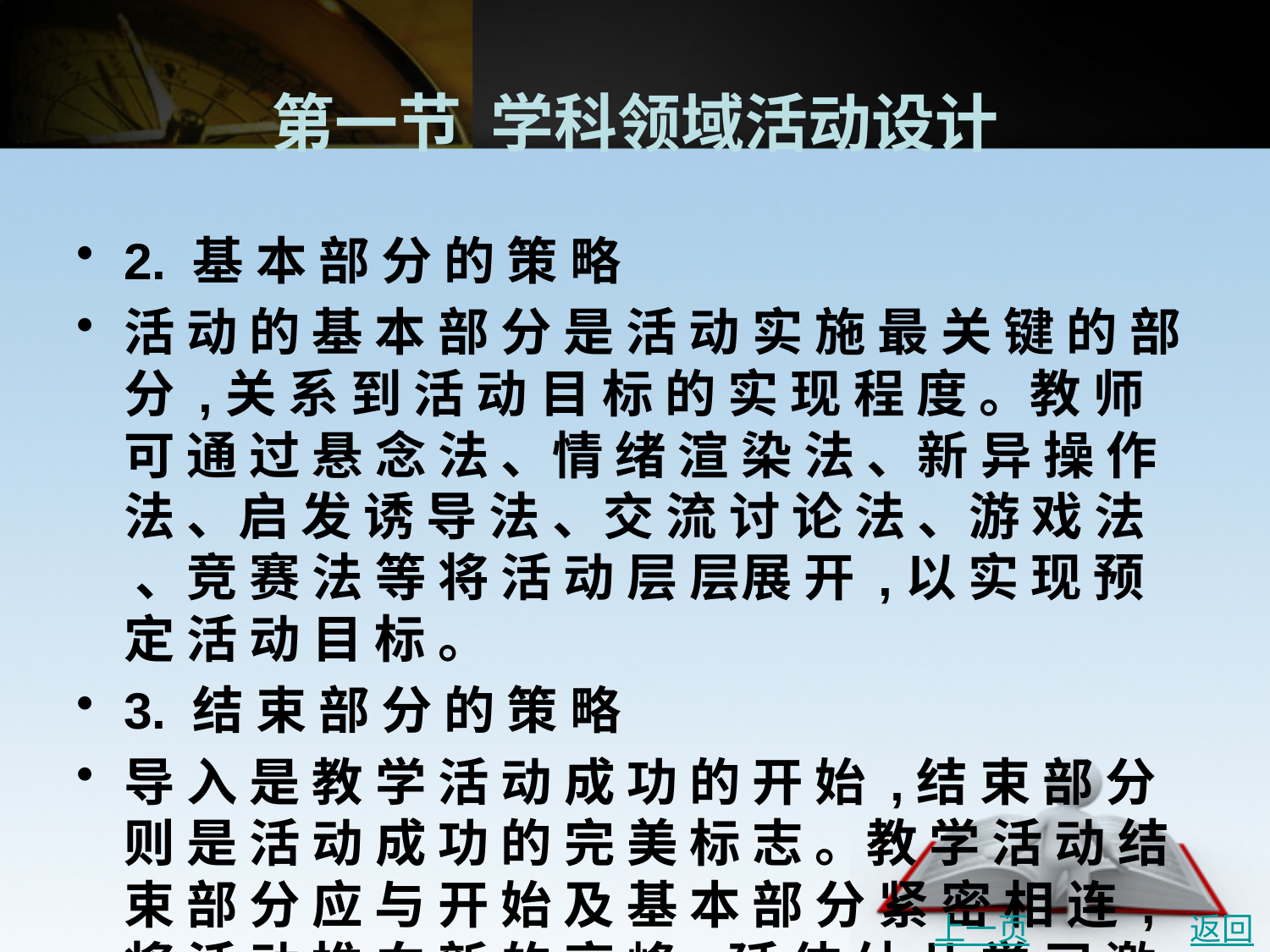

# 第一节  学科领域活动设计
2. 基 本 部 分 的 策 略
活 动 的 基 本 部 分 是 活 动 实 施 最 关 键 的 部 分 ,关 系 到 活 动 目 标 的 实 现 程 度 。教 师 可 通 过 悬 念 法 、情 绪 渲 染 法 、新 异 操 作 法 、启 发 诱 导 法 、交 流 讨 论 法 、游 戏 法 、竞 赛 法 等 将 活 动 层 层展 开 ,以 实 现 预 定 活 动 目 标 。
3. 结 束 部 分 的 策 略
导 入 是 教 学 活 动 成 功 的 开 始 ,结 束 部 分 则 是 活 动 成 功 的 完 美 标 志 。教 学 活 动 结 束 部 分 应 与 开 始 及 基 本 部 分 紧 密 相 连 ,将 活 动 推 向 新 的 高 峰 ,延 伸 幼 儿 学 习 激 情 ,给 幼 儿 留 下 深 刻 印 象 。常 用 的 结 束 方 式 有 : 总 结 归 纳 法 、 自 然 顺 接 结 尾 法 、 操 作 巩 固 法 、 延 伸 拓 展 法 、 游 戏法 、表 演 法 、任 务 法 。

上一页
返回